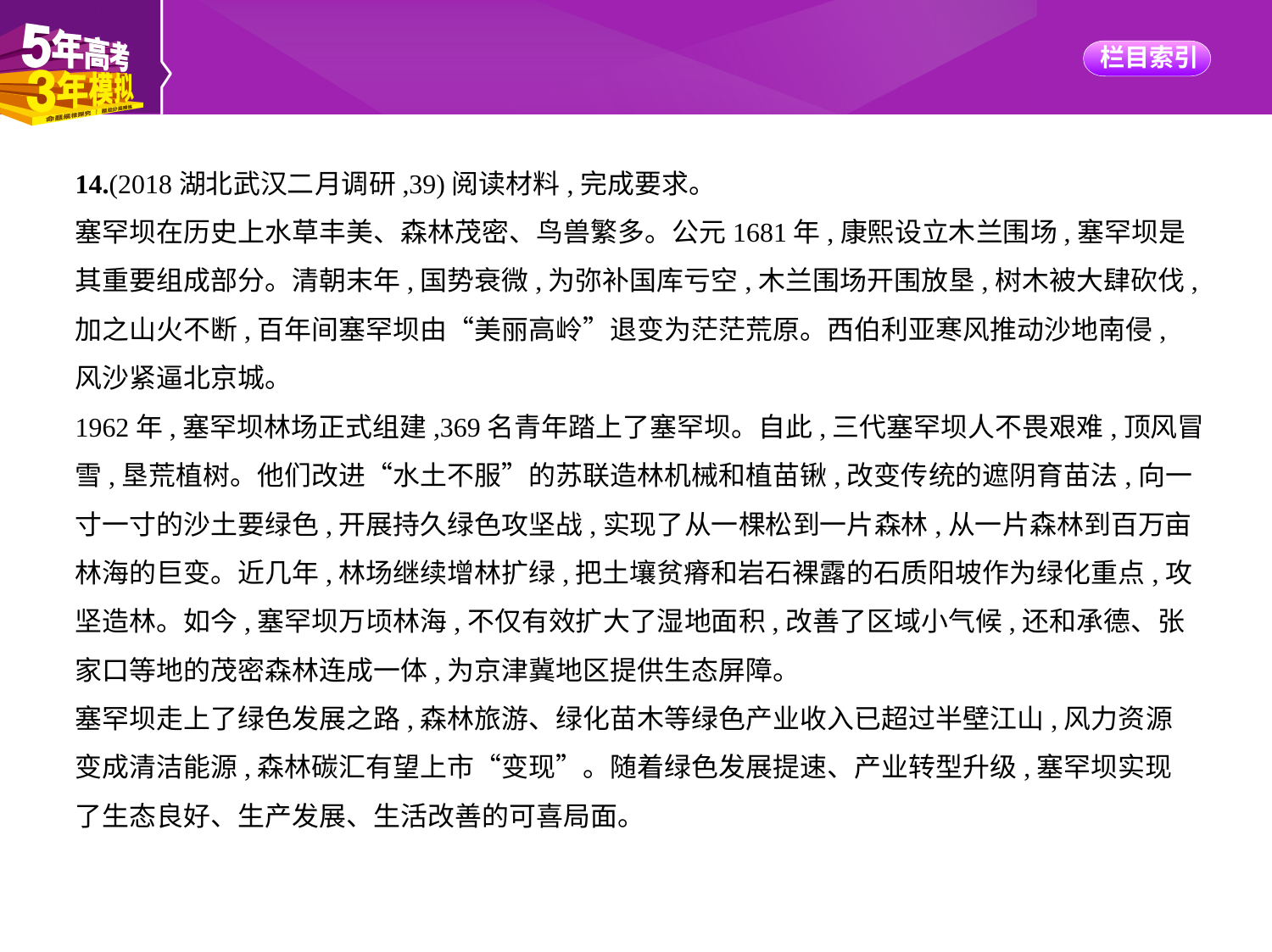

14.(2018湖北武汉二月调研,39)阅读材料,完成要求。
塞罕坝在历史上水草丰美、森林茂密、鸟兽繁多。公元1681年,康熙设立木兰围场,塞罕坝是
其重要组成部分。清朝末年,国势衰微,为弥补国库亏空,木兰围场开围放垦,树木被大肆砍伐,
加之山火不断,百年间塞罕坝由“美丽高岭”退变为茫茫荒原。西伯利亚寒风推动沙地南侵,
风沙紧逼北京城。
1962年,塞罕坝林场正式组建,369名青年踏上了塞罕坝。自此,三代塞罕坝人不畏艰难,顶风冒
雪,垦荒植树。他们改进“水土不服”的苏联造林机械和植苗锹,改变传统的遮阴育苗法,向一
寸一寸的沙土要绿色,开展持久绿色攻坚战,实现了从一棵松到一片森林,从一片森林到百万亩
林海的巨变。近几年,林场继续增林扩绿,把土壤贫瘠和岩石裸露的石质阳坡作为绿化重点,攻
坚造林。如今,塞罕坝万顷林海,不仅有效扩大了湿地面积,改善了区域小气候,还和承德、张
家口等地的茂密森林连成一体,为京津冀地区提供生态屏障。
塞罕坝走上了绿色发展之路,森林旅游、绿化苗木等绿色产业收入已超过半壁江山,风力资源
变成清洁能源,森林碳汇有望上市“变现”。随着绿色发展提速、产业转型升级,塞罕坝实现
了生态良好、生产发展、生活改善的可喜局面。